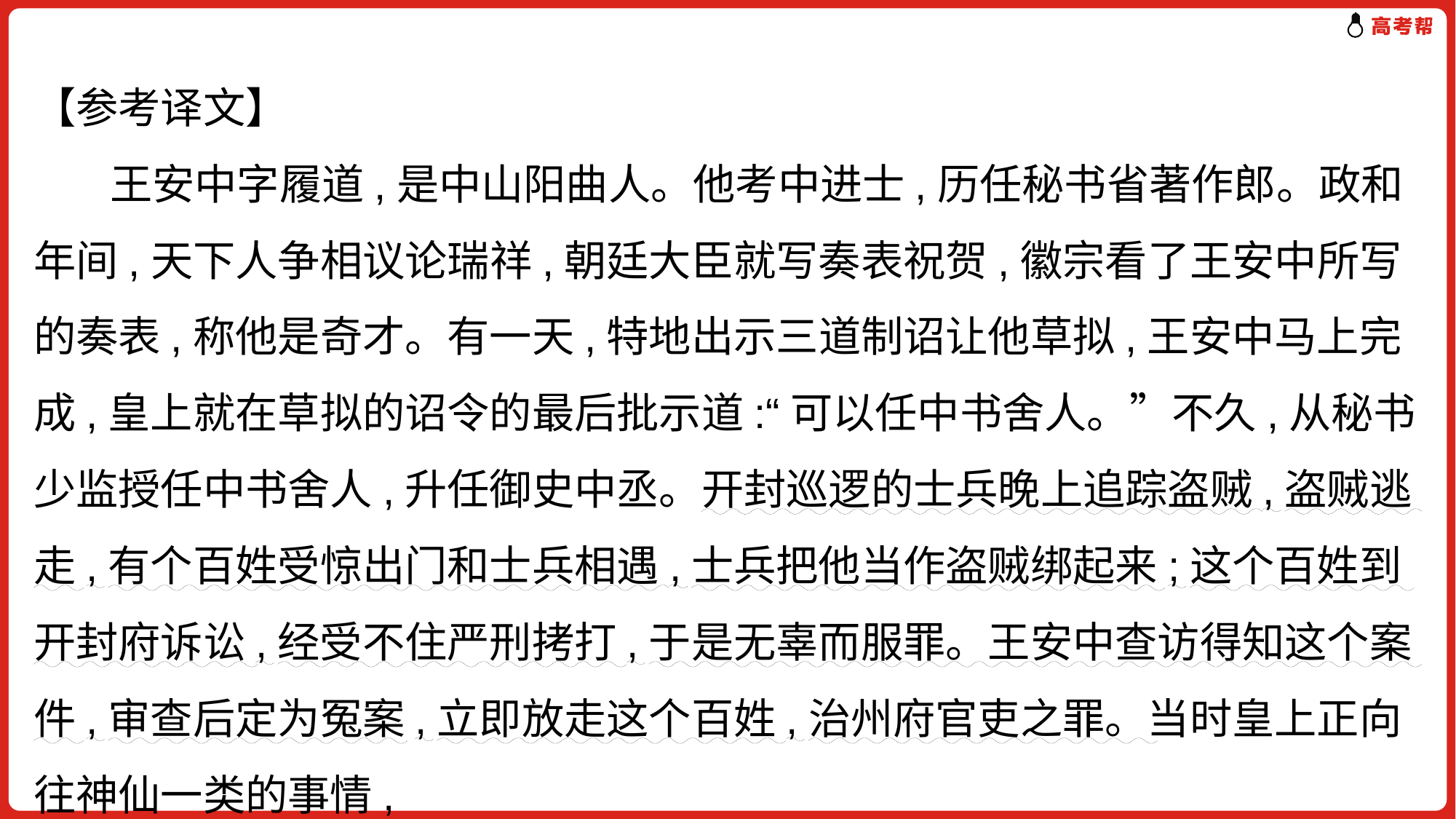

【参考译文】
       王安中字履道,是中山阳曲人。他考中进士,历任秘书省著作郎。政和年间,天下人争相议论瑞祥,朝廷大臣就写奏表祝贺,徽宗看了王安中所写的奏表,称他是奇才。有一天,特地出示三道制诏让他草拟,王安中马上完成,皇上就在草拟的诏令的最后批示道:“可以任中书舍人。”不久,从秘书少监授任中书舍人,升任御史中丞。开封巡逻的士兵晚上追踪盗贼,盗贼逃走,有个百姓受惊出门和士兵相遇,士兵把他当作盗贼绑起来;这个百姓到开封府诉讼,经受不住严刑拷打,于是无辜而服罪。王安中查访得知这个案件,审查后定为冤案,立即放走这个百姓,治州府官吏之罪。当时皇上正向往神仙一类的事情,